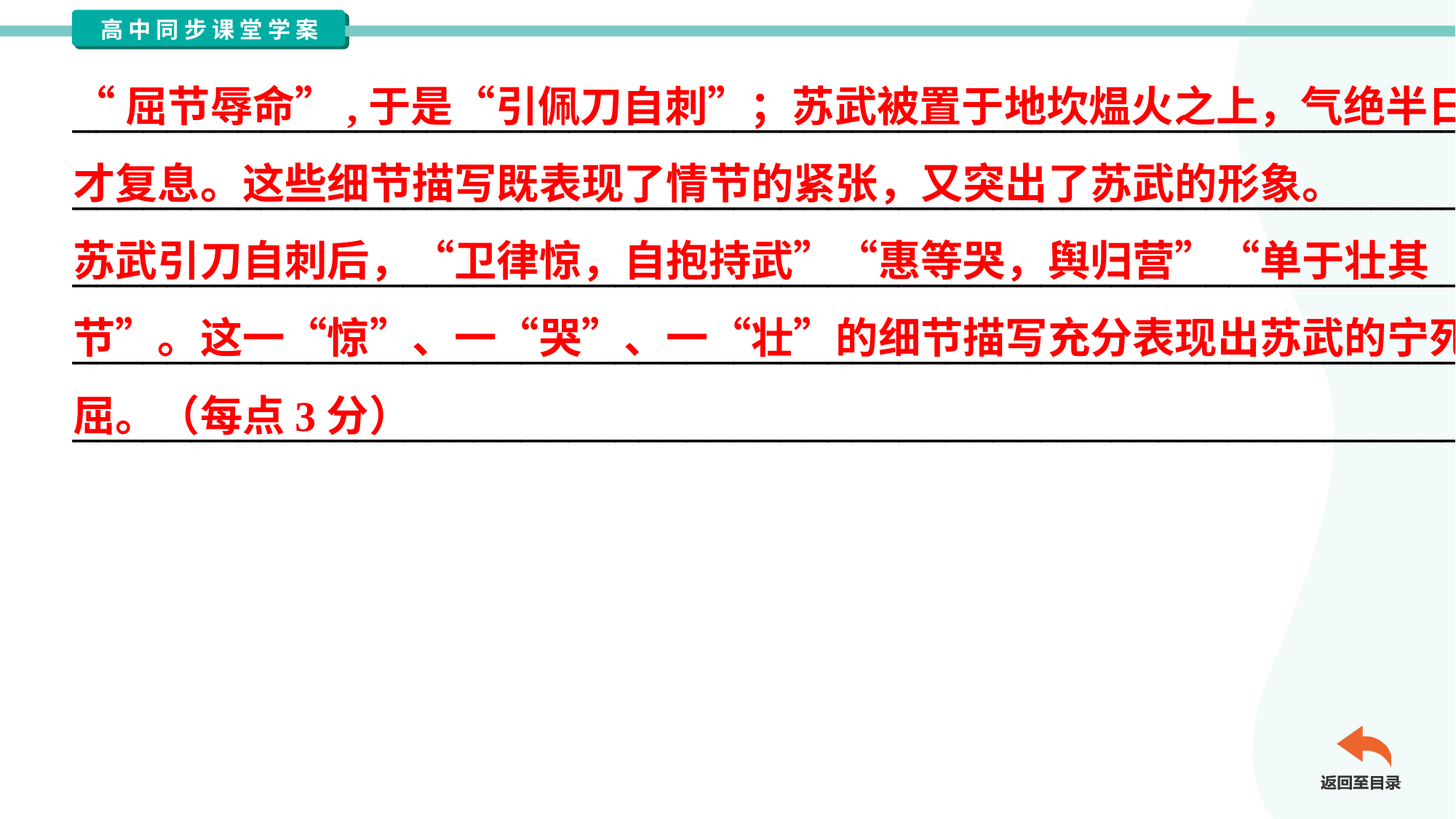

“屈节辱命”,于是“引佩刀自刺”；苏武被置于地坎煴火之上，气绝半日
才复息。这些细节描写既表现了情节的紧张，又突出了苏武的形象。
苏武引刀自刺后，“卫律惊，自抱持武”“惠等哭，舆归营”“单于壮其
节”。这一“惊”、一“哭”、一“壮”的细节描写充分表现出苏武的宁死不
屈。（每点3分）
_____________________________________________________________
_____________________________________________________________
_____________________________________________________________
_____________________________________________________________
_____________________________________________________________